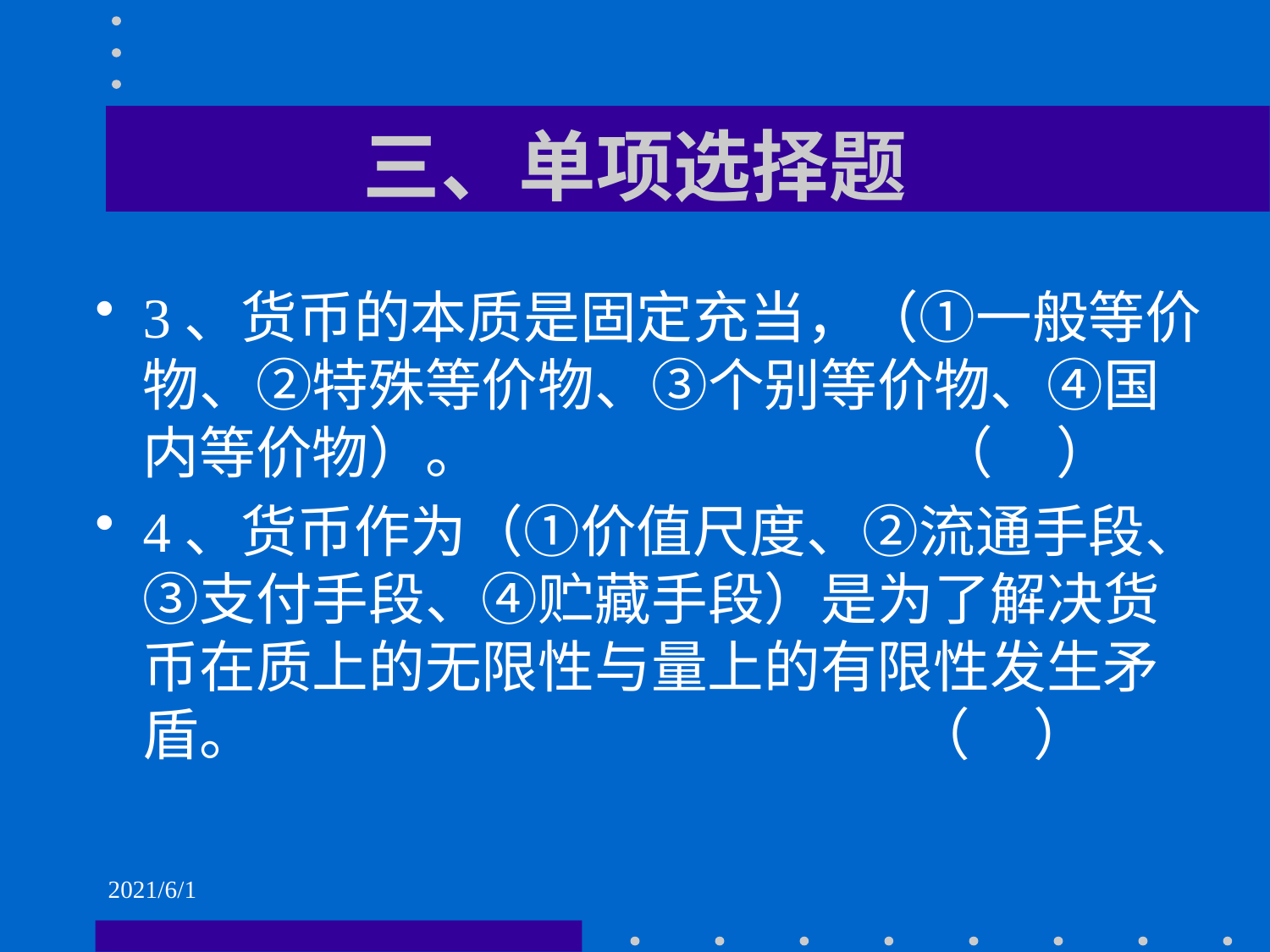

# 三、单项选择题
3、货币的本质是固定充当，（①一般等价物、②特殊等价物、③个别等价物、④国内等价物）。                                    （     ）
4、货币作为（①价值尺度、②流通手段、③支付手段、④贮藏手段）是为了解决货币在质上的无限性与量上的有限性发生矛盾。                                                    （     ）
2021/6/1